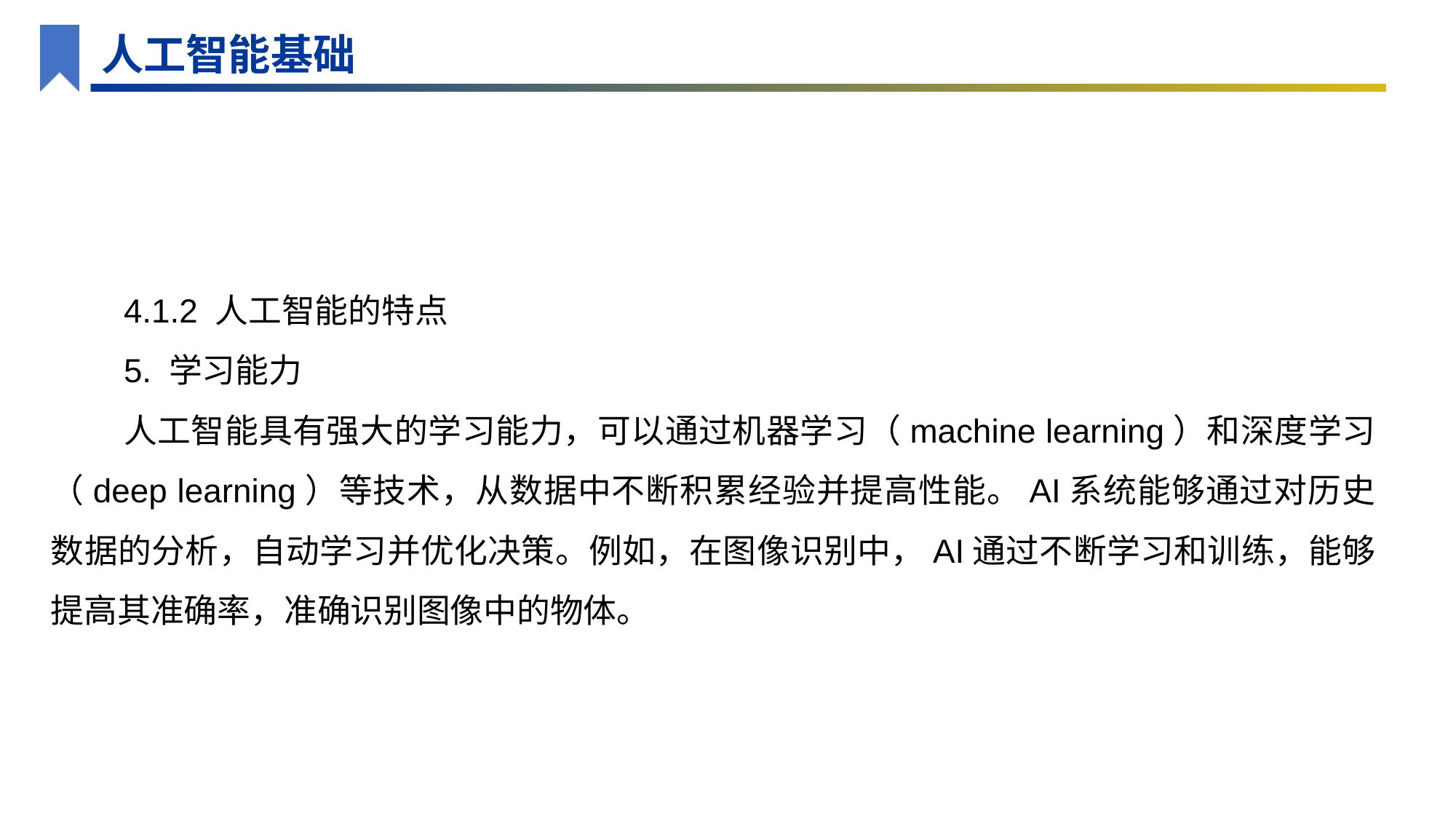

人工智能基础
4.1.2 人工智能的特点
5. 学习能力
人工智能具有强大的学习能力，可以通过机器学习（machine learning）和深度学习（deep learning）等技术，从数据中不断积累经验并提高性能。AI系统能够通过对历史数据的分析，自动学习并优化决策。例如，在图像识别中，AI通过不断学习和训练，能够提高其准确率，准确识别图像中的物体。